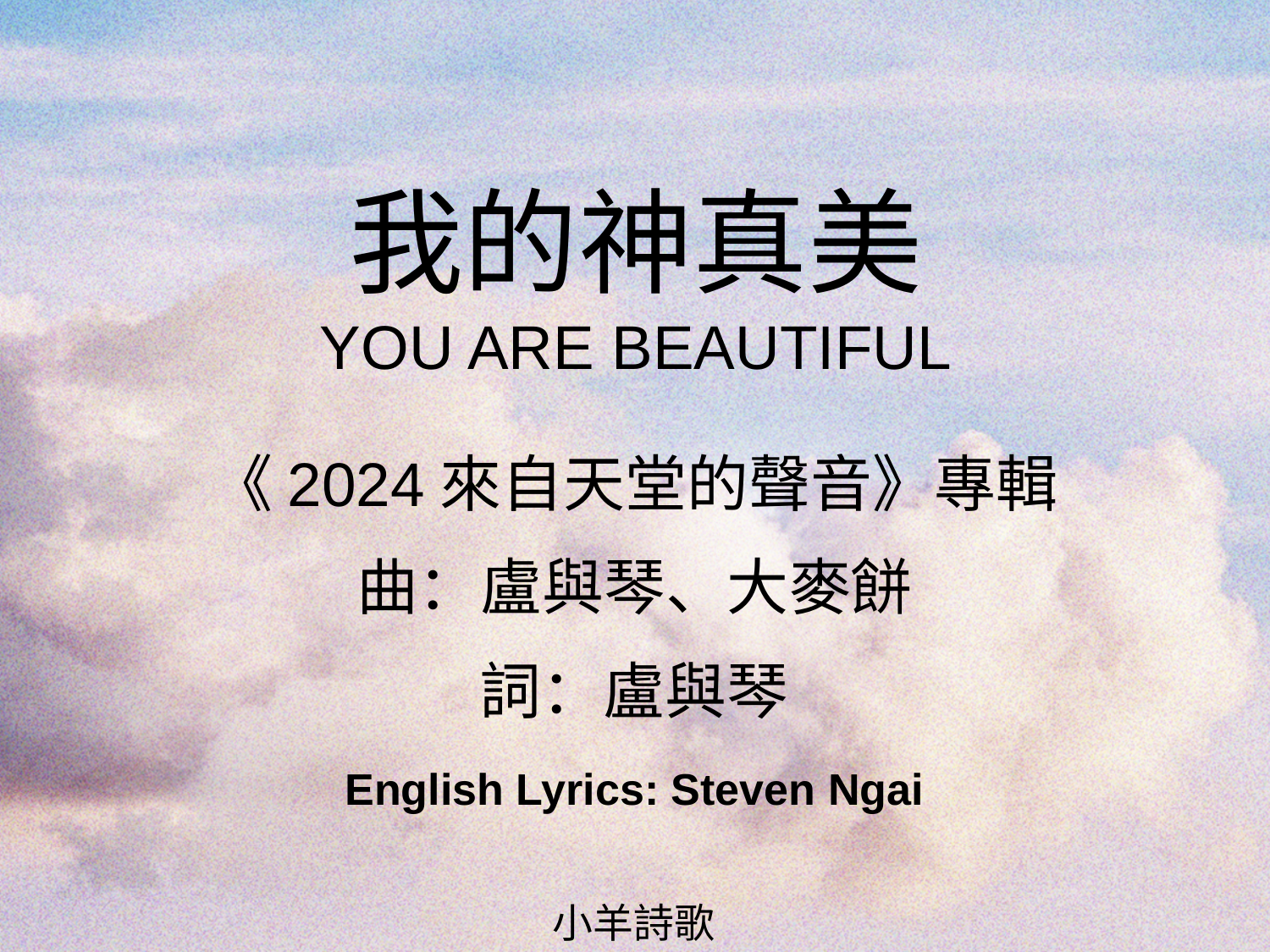

我的神真美
YOU ARE BEAUTIFUL

# 《2024來自天堂的聲音》專輯 曲：盧與琴、大麥餅 詞：盧與琴 English Lyrics: Steven Ngai
小羊詩歌